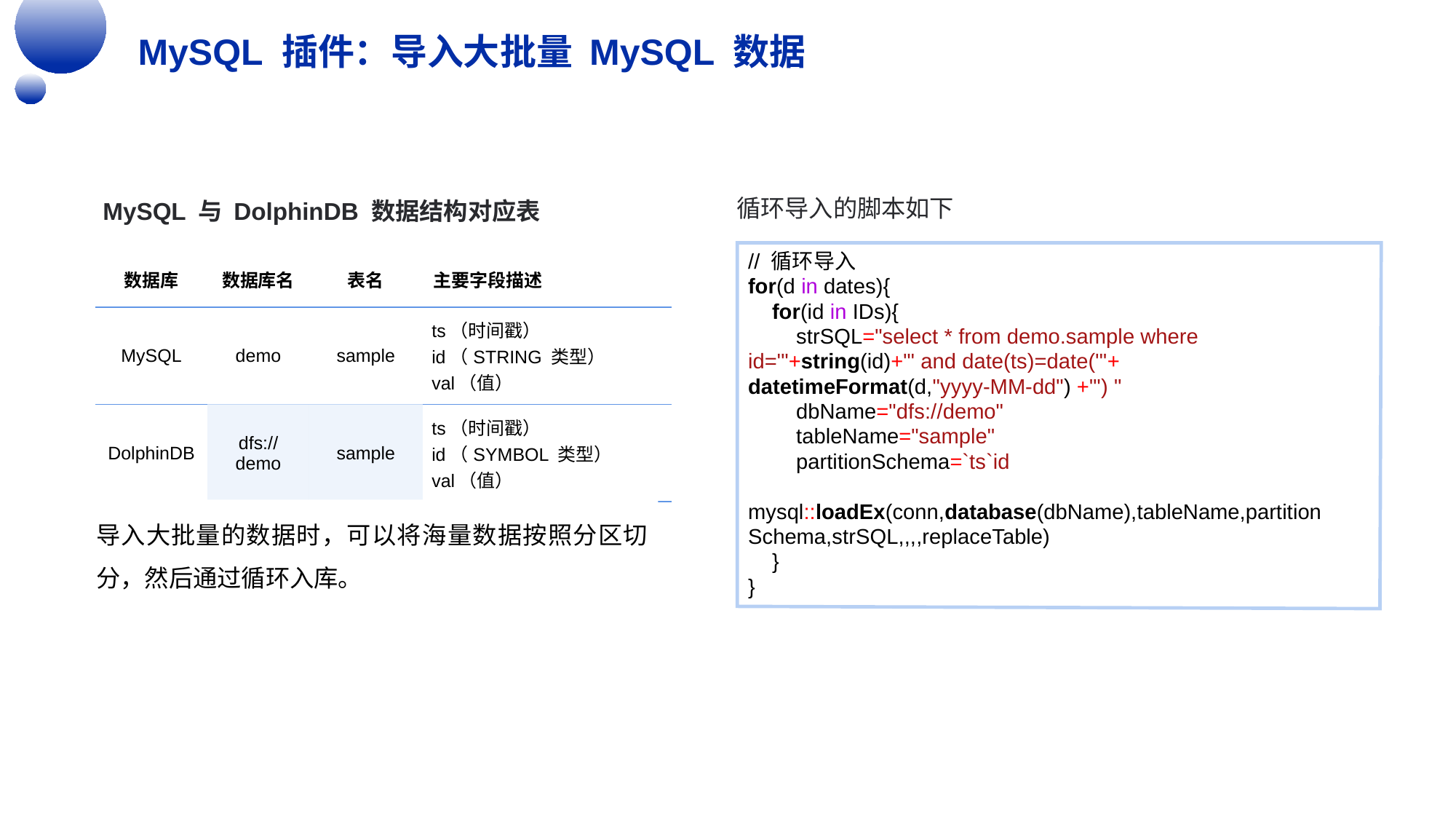

MySQL 插件：导入大批量 MySQL 数据

循环导入的脚本如下
 MySQL 与 DolphinDB 数据结构对应表
// 循环导入
for(d in dates){
    for(id in IDs){
        strSQL="select * from demo.sample where id='"+string(id)+"' and date(ts)=date('"+ datetimeFormat(d,"yyyy-MM-dd") +"') "
        dbName="dfs://demo"
        tableName="sample"
        partitionSchema=`ts`id
        mysql::loadEx(conn,database(dbName),tableName,partitionSchema,strSQL,,,,replaceTable)
    }
}

| 数据库 | 数据库名 | 表名 | 主要字段描述 |
| --- | --- | --- | --- |
| MySQL | demo | sample | ts（时间戳） id（STRING 类型） val（值） |
| DolphinDB | dfs://demo | sample | ts（时间戳） id（SYMBOL 类型） val（值） |
导入大批量的数据时，可以将海量数据按照分区切分，然后通过循环入库。